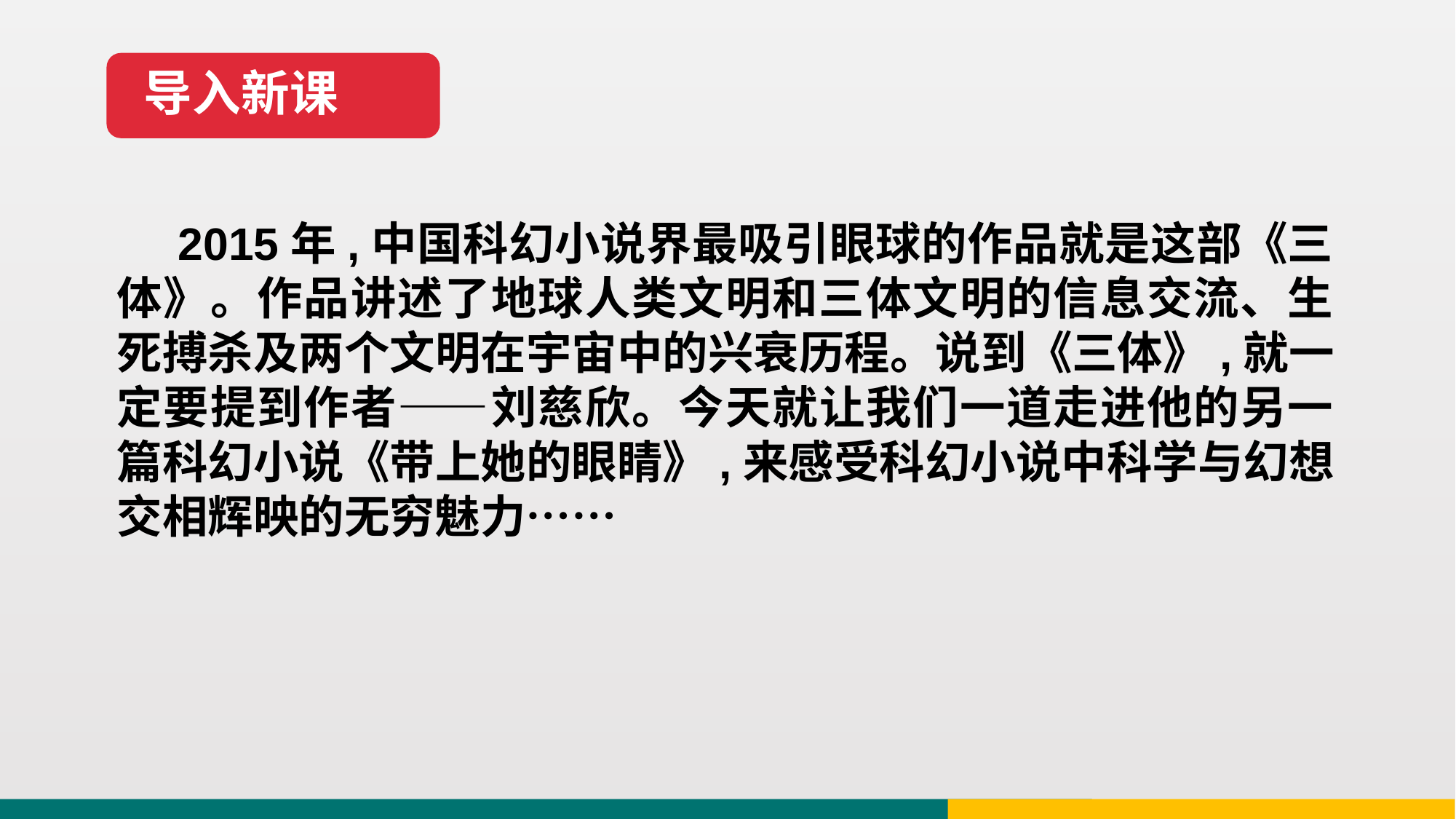

导入新课
     2015年,中国科幻小说界最吸引眼球的作品就是这部《三体》。作品讲述了地球人类文明和三体文明的信息交流、生死搏杀及两个文明在宇宙中的兴衰历程。说到《三体》,就一定要提到作者——刘慈欣。今天就让我们一道走进他的另一篇科幻小说《带上她的眼睛》,来感受科幻小说中科学与幻想交相辉映的无穷魅力……